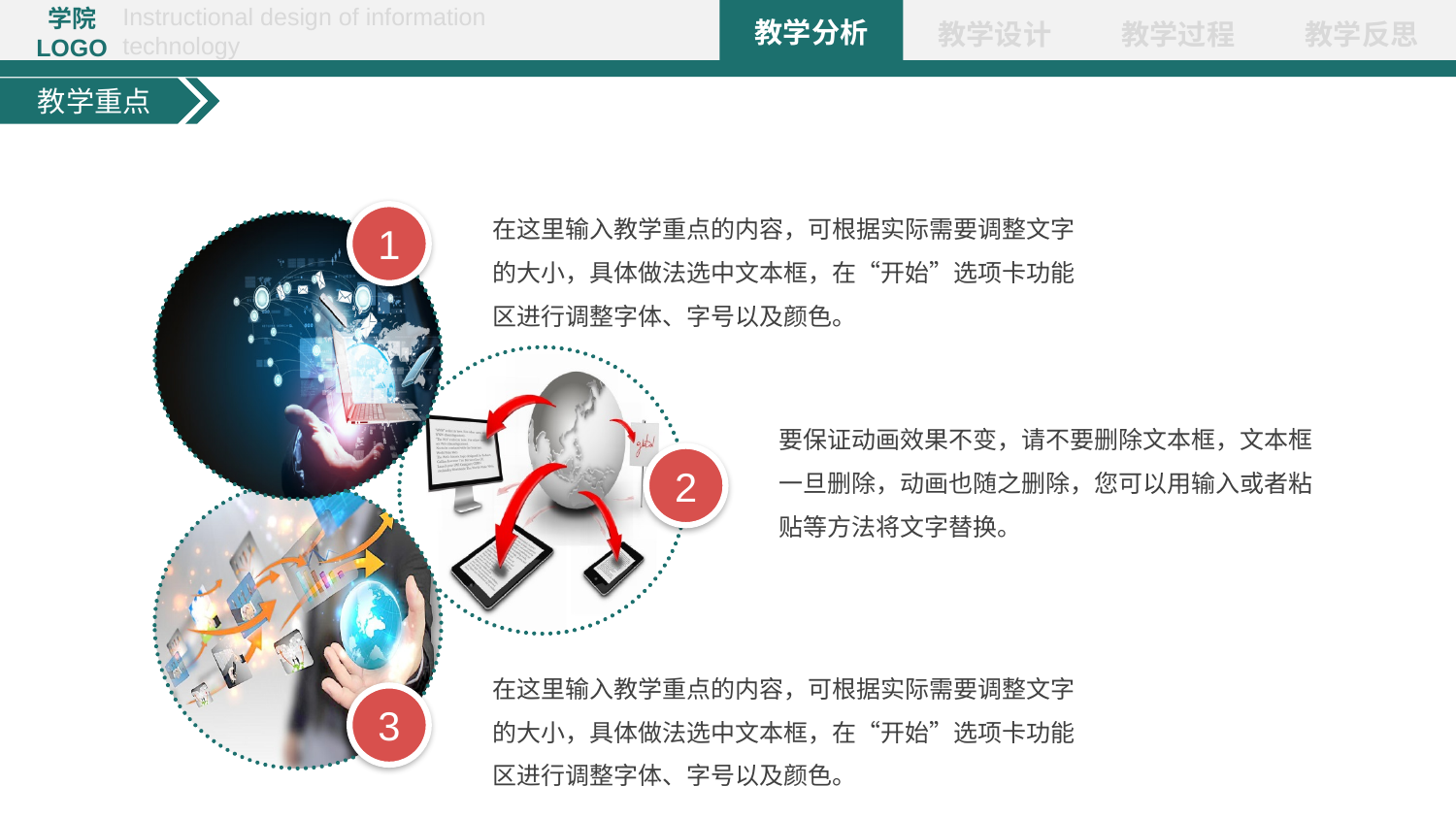

教学重点

在这里输入教学重点的内容，可根据实际需要调整文字的大小，具体做法选中文本框，在“开始”选项卡功能区进行调整字体、字号以及颜色。
1

要保证动画效果不变，请不要删除文本框，文本框一旦删除，动画也随之删除，您可以用输入或者粘贴等方法将文字替换。
2

在这里输入教学重点的内容，可根据实际需要调整文字的大小，具体做法选中文本框，在“开始”选项卡功能区进行调整字体、字号以及颜色。
3